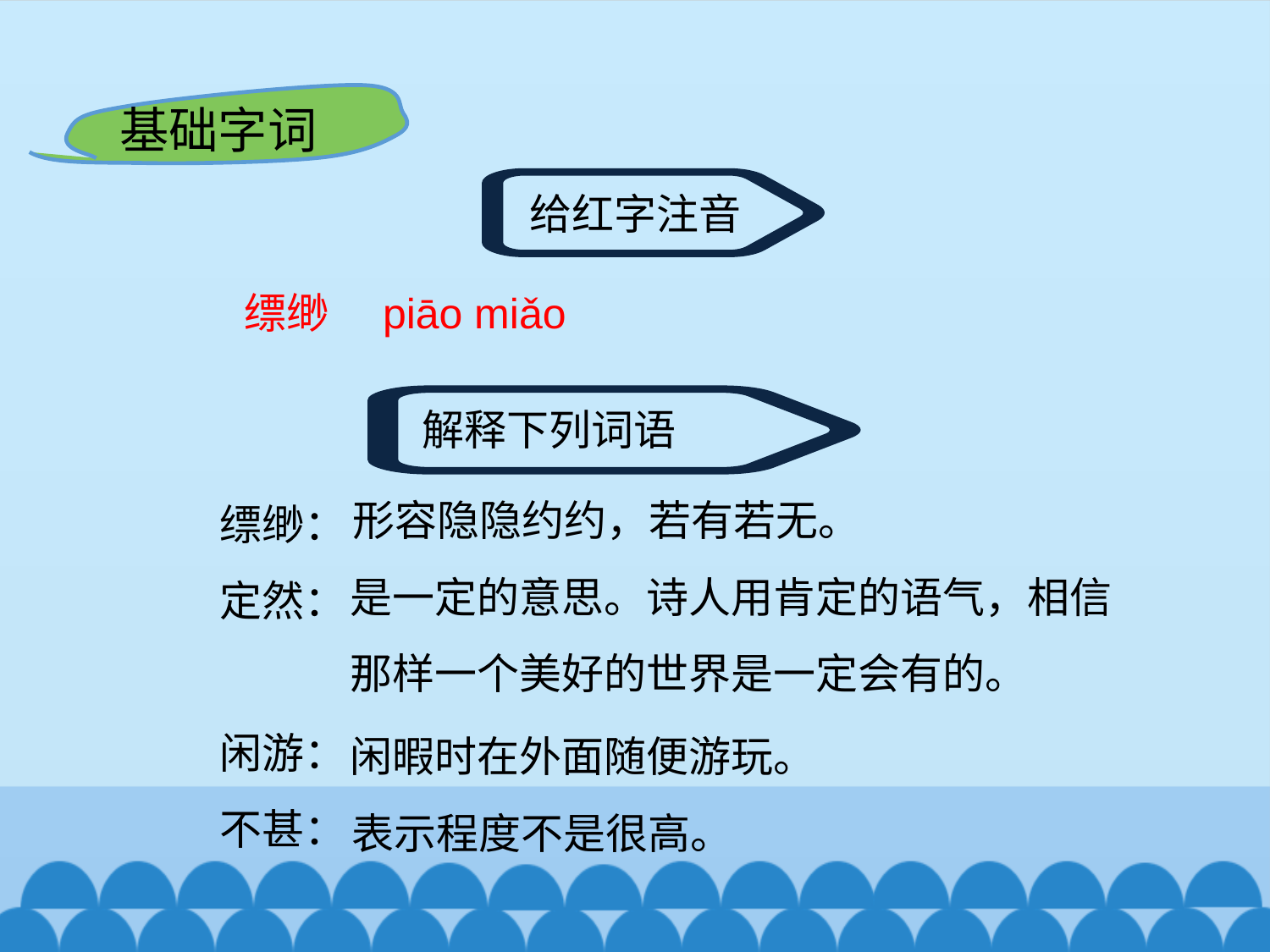

基础字词

给红字注音
缥缈
piāo miǎo

解释下列词语
形容隐隐约约，若有若无。
缥缈：
定然：

闲游：
不甚：
是一定的意思。诗人用肯定的语气，相信那样一个美好的世界是一定会有的。
闲暇时在外面随便游玩。
表示程度不是很高。